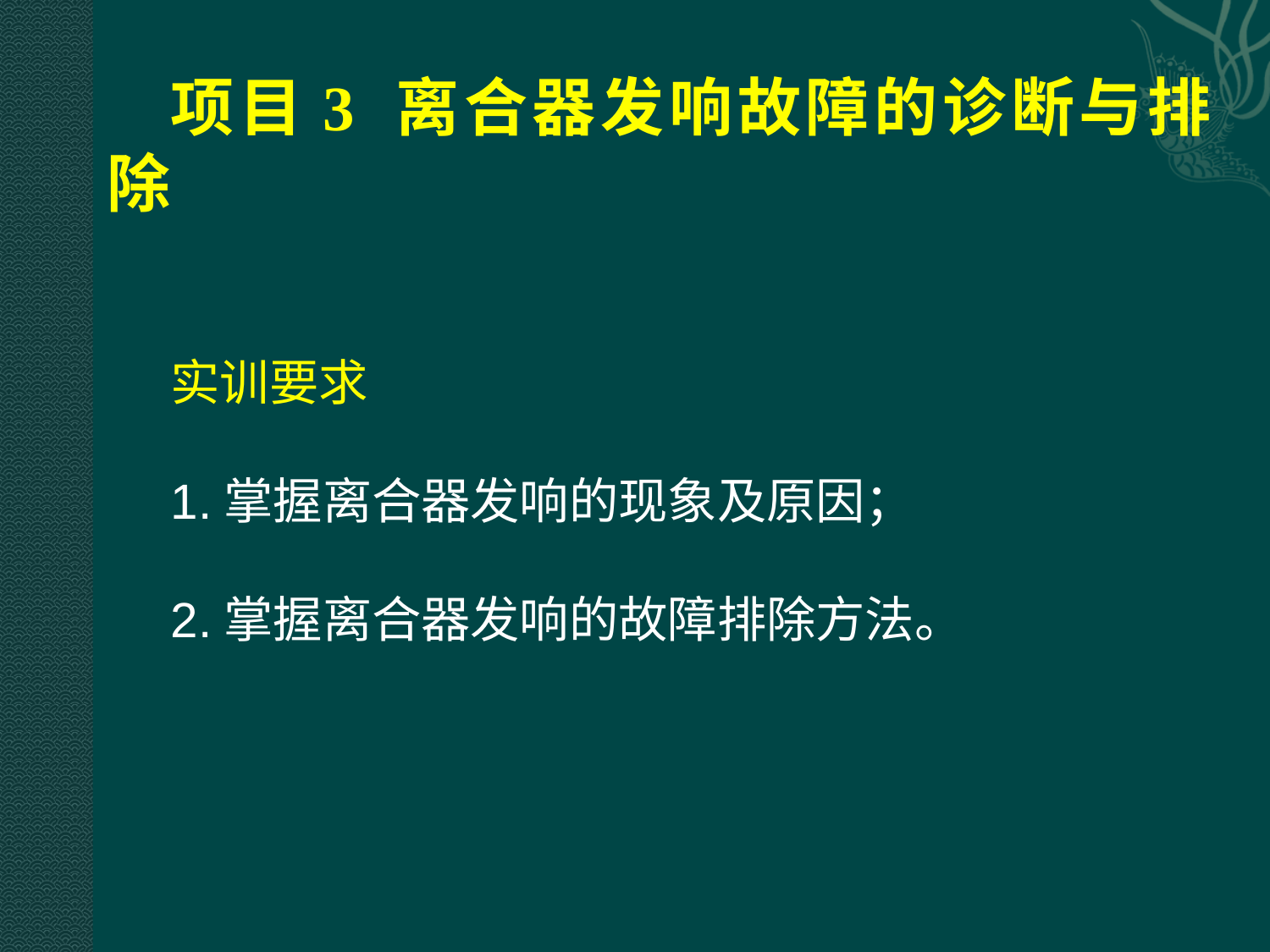

项目3 离合器发响故障的诊断与排除
实训要求
1.掌握离合器发响的现象及原因；
2.掌握离合器发响的故障排除方法。